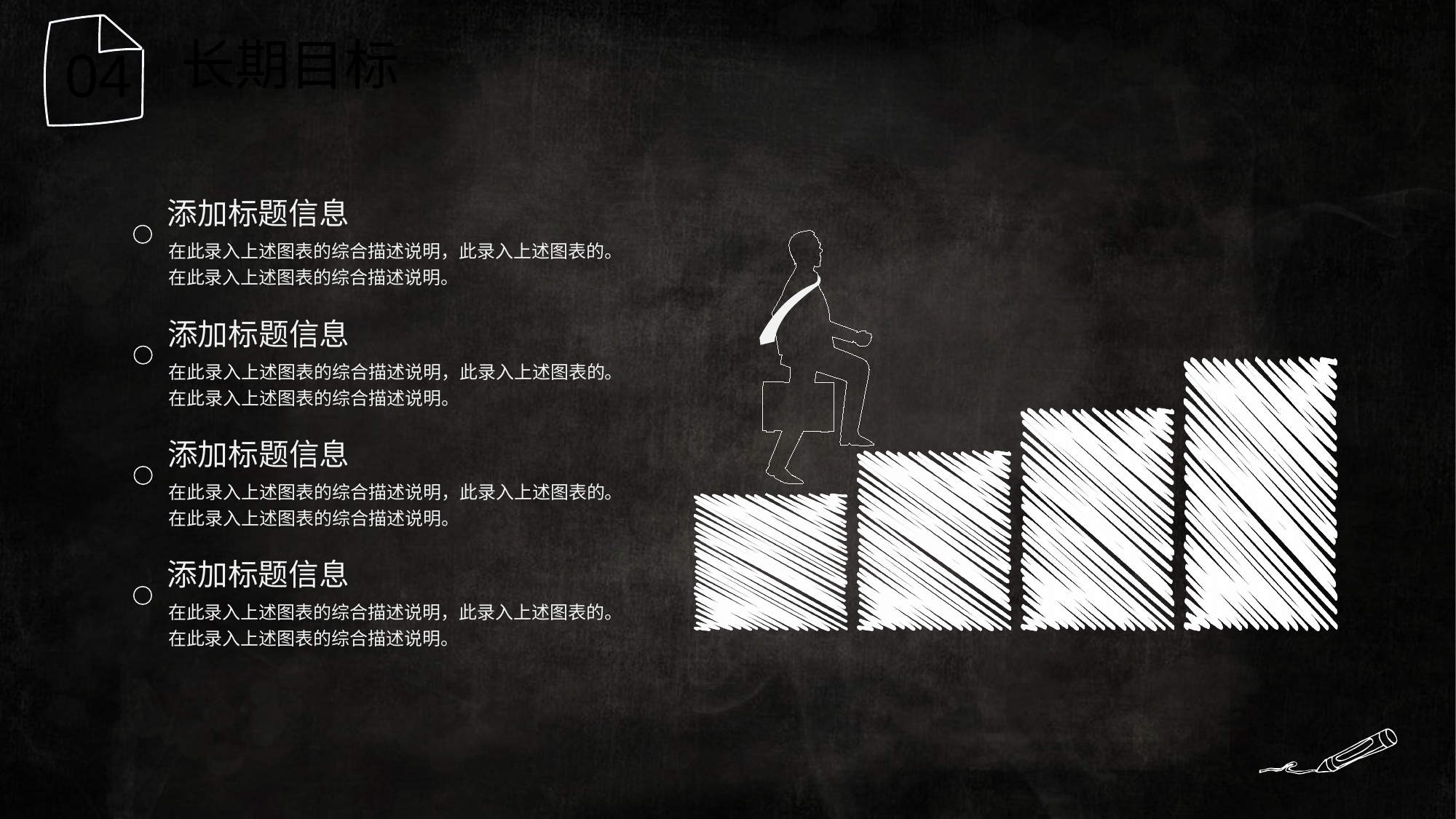

长期目标
04
添加标题信息
在此录入上述图表的综合描述说明，此录入上述图表的。在此录入上述图表的综合描述说明。

添加标题信息
在此录入上述图表的综合描述说明，此录入上述图表的。在此录入上述图表的综合描述说明。

添加标题信息
在此录入上述图表的综合描述说明，此录入上述图表的。在此录入上述图表的综合描述说明。

添加标题信息
在此录入上述图表的综合描述说明，此录入上述图表的。在此录入上述图表的综合描述说明。